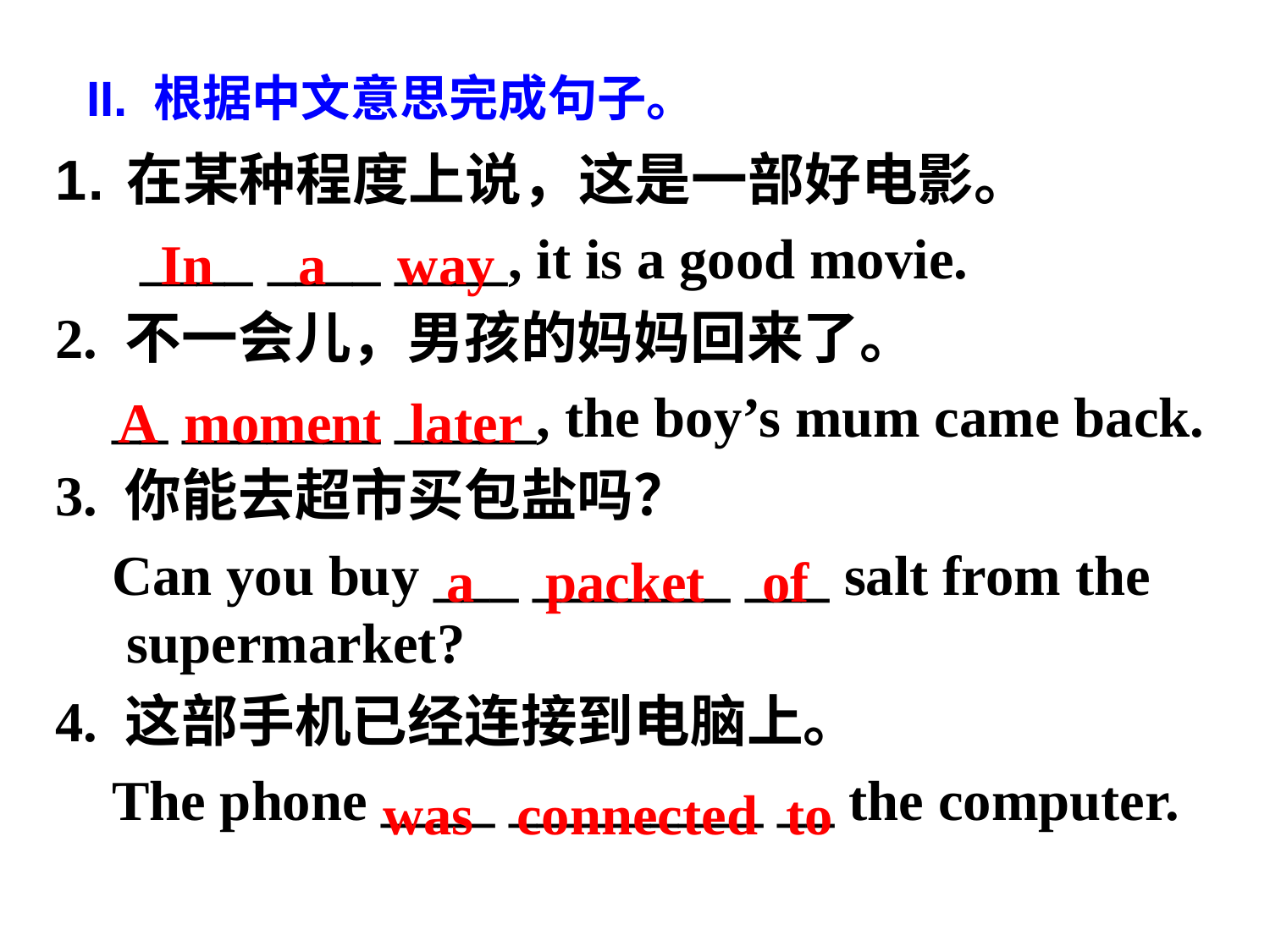

II. 根据中文意思完成句子。
在某种程度上说，这是一部好电影。
      ____ ____ ____, it is a good movie.
2. 不一会儿，男孩的妈妈回来了。
    __ _______ _____, the boy’s mum came back.
3. 你能去超市买包盐吗？
    Can you buy ___ _______ ___ salt from the supermarket?
4. 这部手机已经连接到电脑上。
    The phone ____ _________ __ the computer.
In      a     way
A  moment  later
a     packet    of
was   connected  to